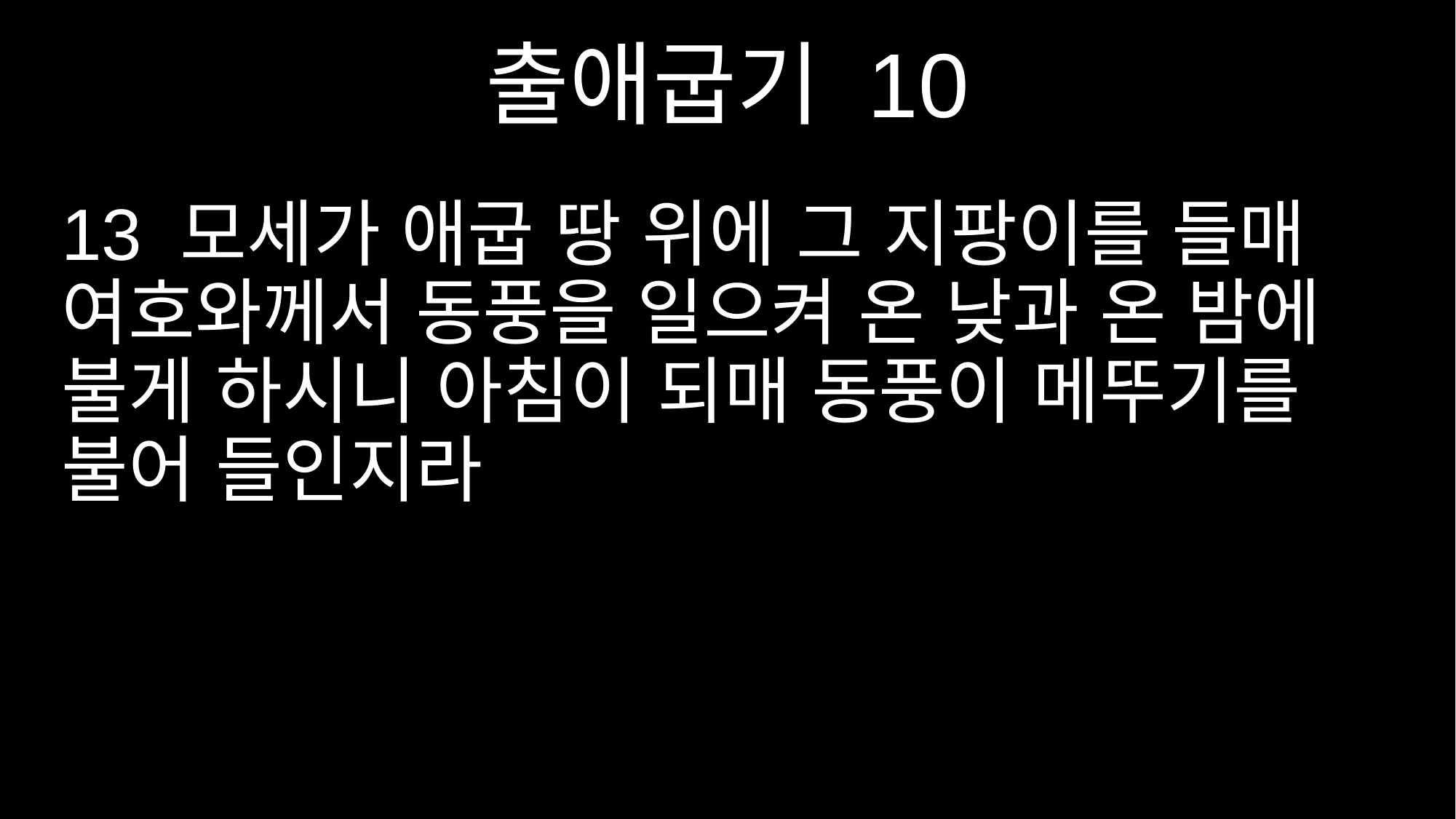

출애굽기 10
13 모세가 애굽 땅 위에 그 지팡이를 들매 여호와께서 동풍을 일으켜 온 낮과 온 밤에 불게 하시니 아침이 되매 동풍이 메뚜기를 불어 들인지라